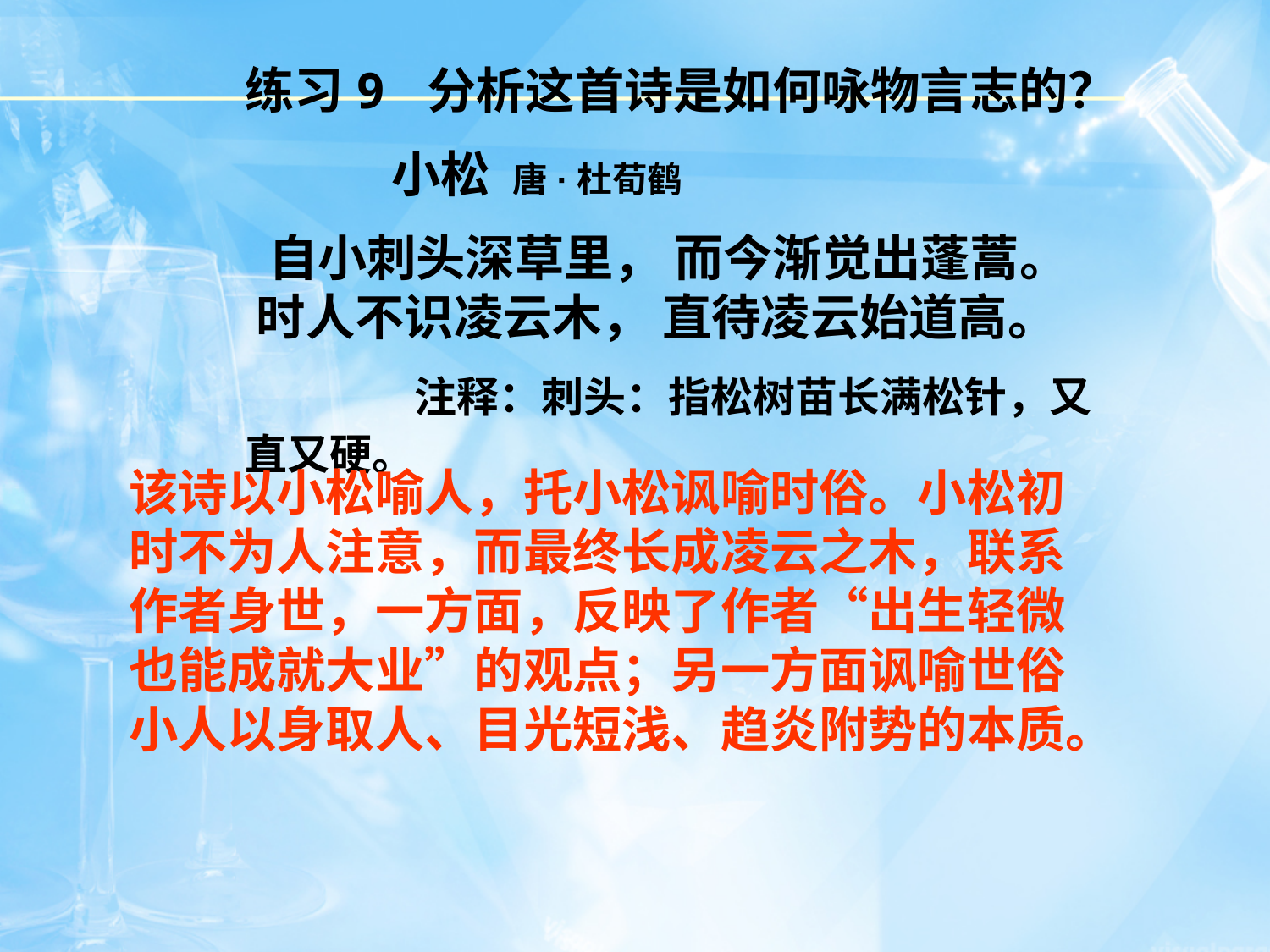

练习9 分析这首诗是如何咏物言志的？
            小松  唐·杜荀鹤
 自小刺头深草里， 而今渐觉出蓬蒿。
 时人不识凌云木， 直待凌云始道高。
　　　　注释：刺头：指松树苗长满松针，又直又硬。
该诗以小松喻人，托小松讽喻时俗。小松初时不为人注意，而最终长成凌云之木，联系作者身世，一方面，反映了作者“出生轻微也能成就大业”的观点；另一方面讽喻世俗小人以身取人、目光短浅、趋炎附势的本质。